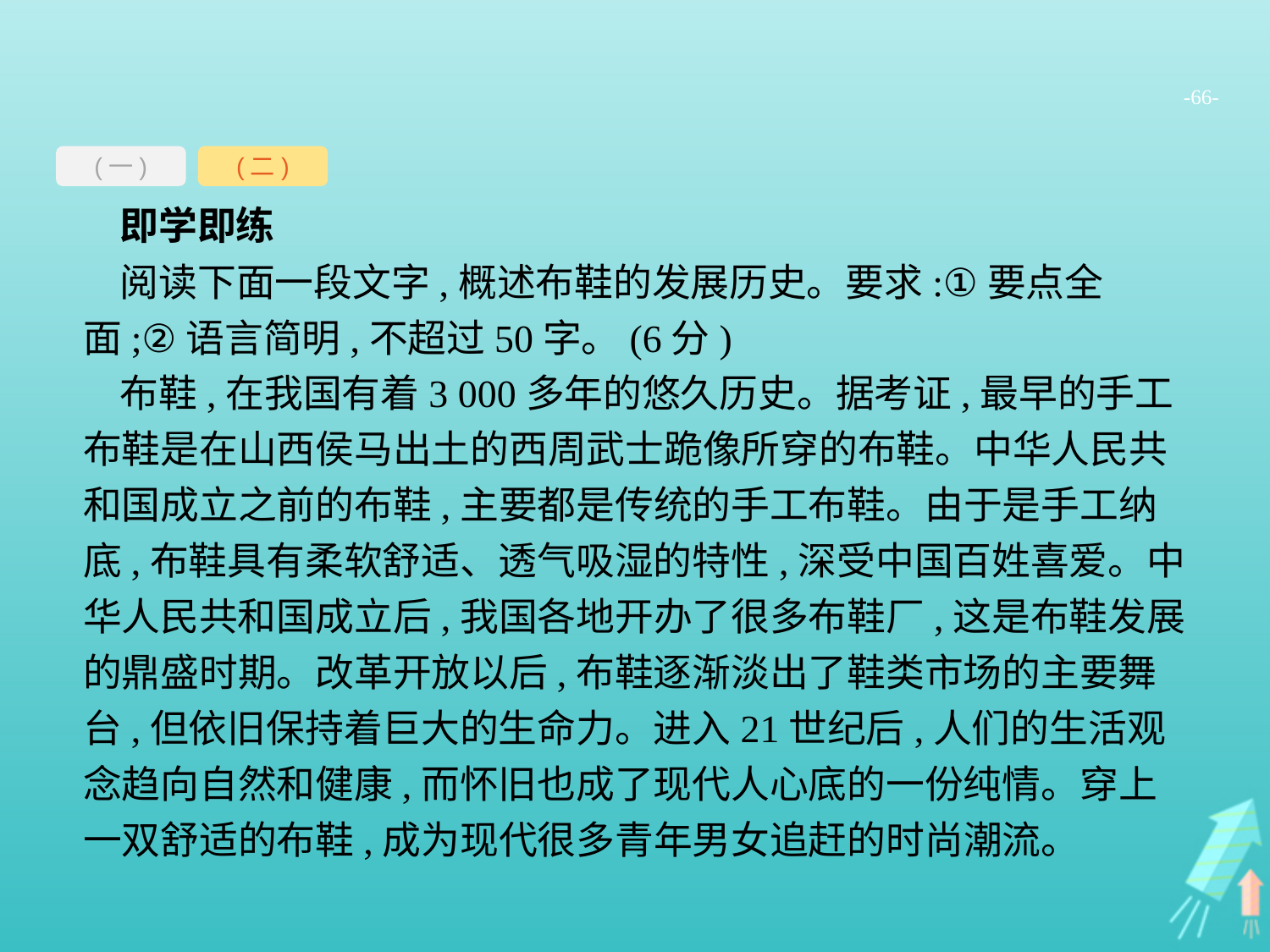

-66-
(一)
(二)
即学即练
阅读下面一段文字,概述布鞋的发展历史。要求:①要点全面;②语言简明,不超过50字。(6分)
布鞋,在我国有着3 000多年的悠久历史。据考证,最早的手工布鞋是在山西侯马出土的西周武士跪像所穿的布鞋。中华人民共和国成立之前的布鞋,主要都是传统的手工布鞋。由于是手工纳底,布鞋具有柔软舒适、透气吸湿的特性,深受中国百姓喜爱。中华人民共和国成立后,我国各地开办了很多布鞋厂,这是布鞋发展的鼎盛时期。改革开放以后,布鞋逐渐淡出了鞋类市场的主要舞台,但依旧保持着巨大的生命力。进入21世纪后,人们的生活观念趋向自然和健康,而怀旧也成了现代人心底的一份纯情。穿上一双舒适的布鞋,成为现代很多青年男女追赶的时尚潮流。